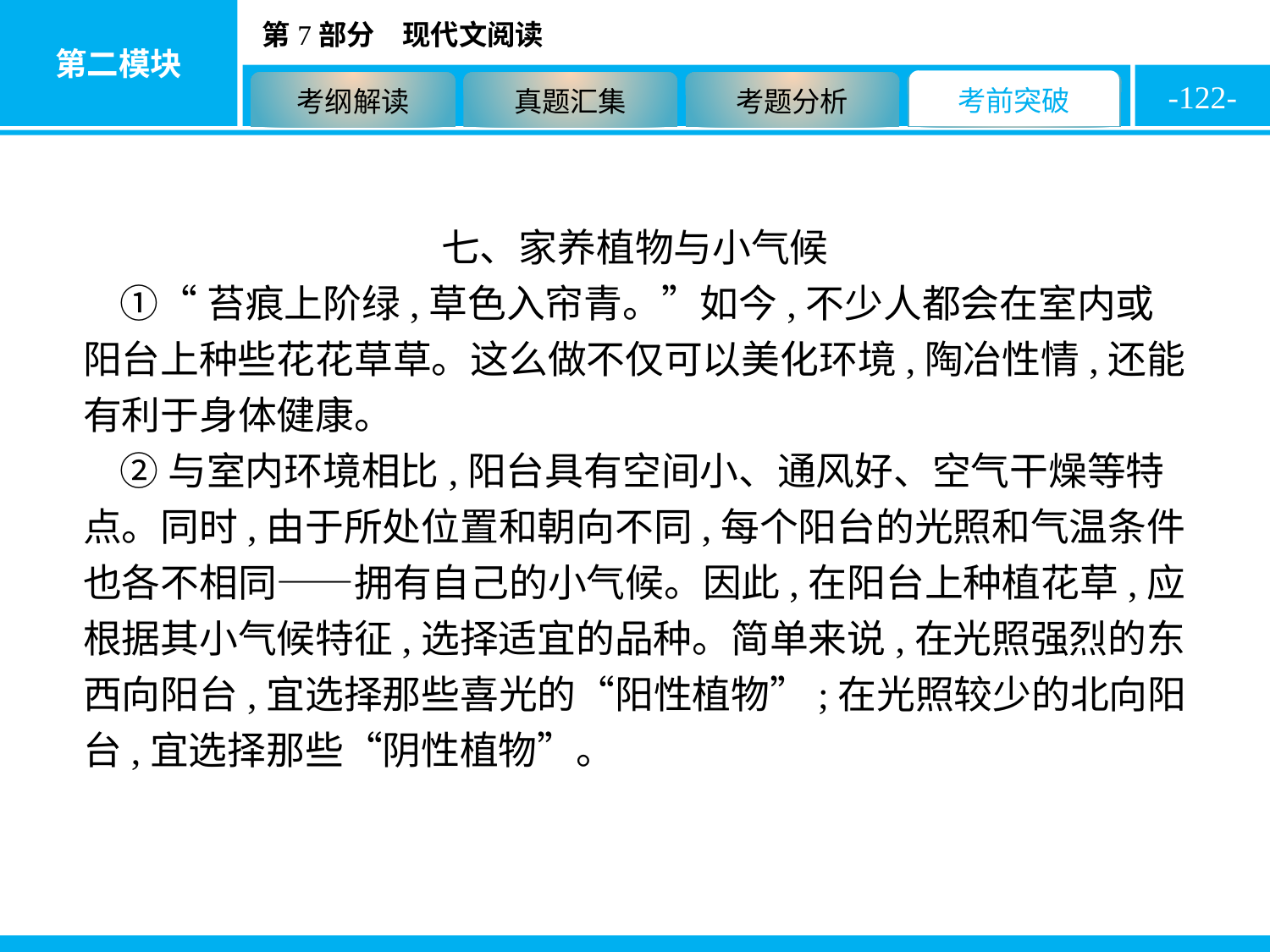

-122-
七、家养植物与小气候
①“苔痕上阶绿,草色入帘青。”如今,不少人都会在室内或阳台上种些花花草草。这么做不仅可以美化环境,陶冶性情,还能有利于身体健康。
②与室内环境相比,阳台具有空间小、通风好、空气干燥等特点。同时,由于所处位置和朝向不同,每个阳台的光照和气温条件也各不相同——拥有自己的小气候。因此,在阳台上种植花草,应根据其小气候特征,选择适宜的品种。简单来说,在光照强烈的东西向阳台,宜选择那些喜光的“阳性植物”;在光照较少的北向阳台,宜选择那些“阴性植物”。